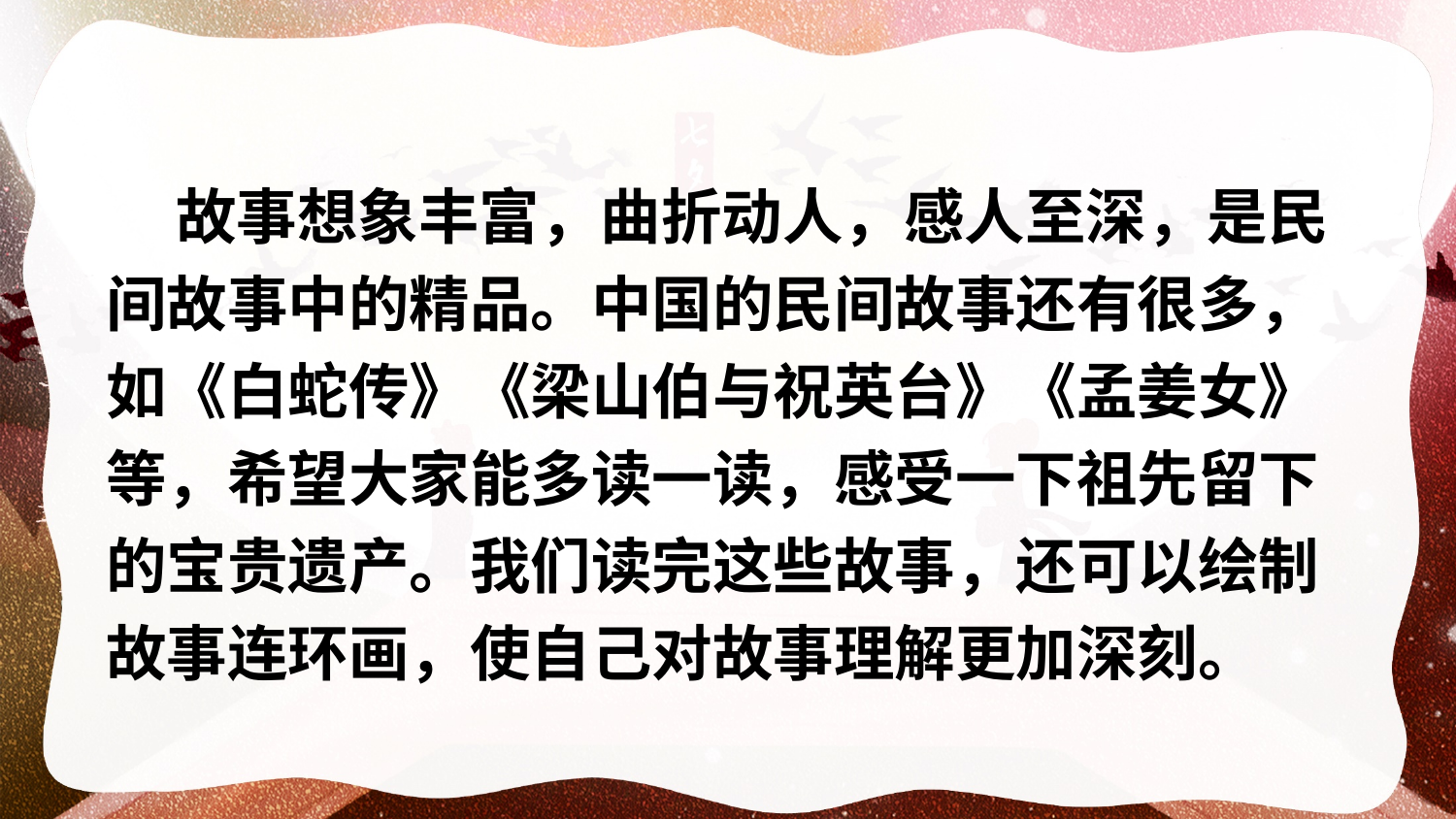

故事想象丰富，曲折动人，感人至深，是民间故事中的精品。中国的民间故事还有很多，如《白蛇传》《梁山伯与祝英台》《孟姜女》等，希望大家能多读一读，感受一下祖先留下的宝贵遗产。我们读完这些故事，还可以绘制故事连环画，使自己对故事理解更加深刻。